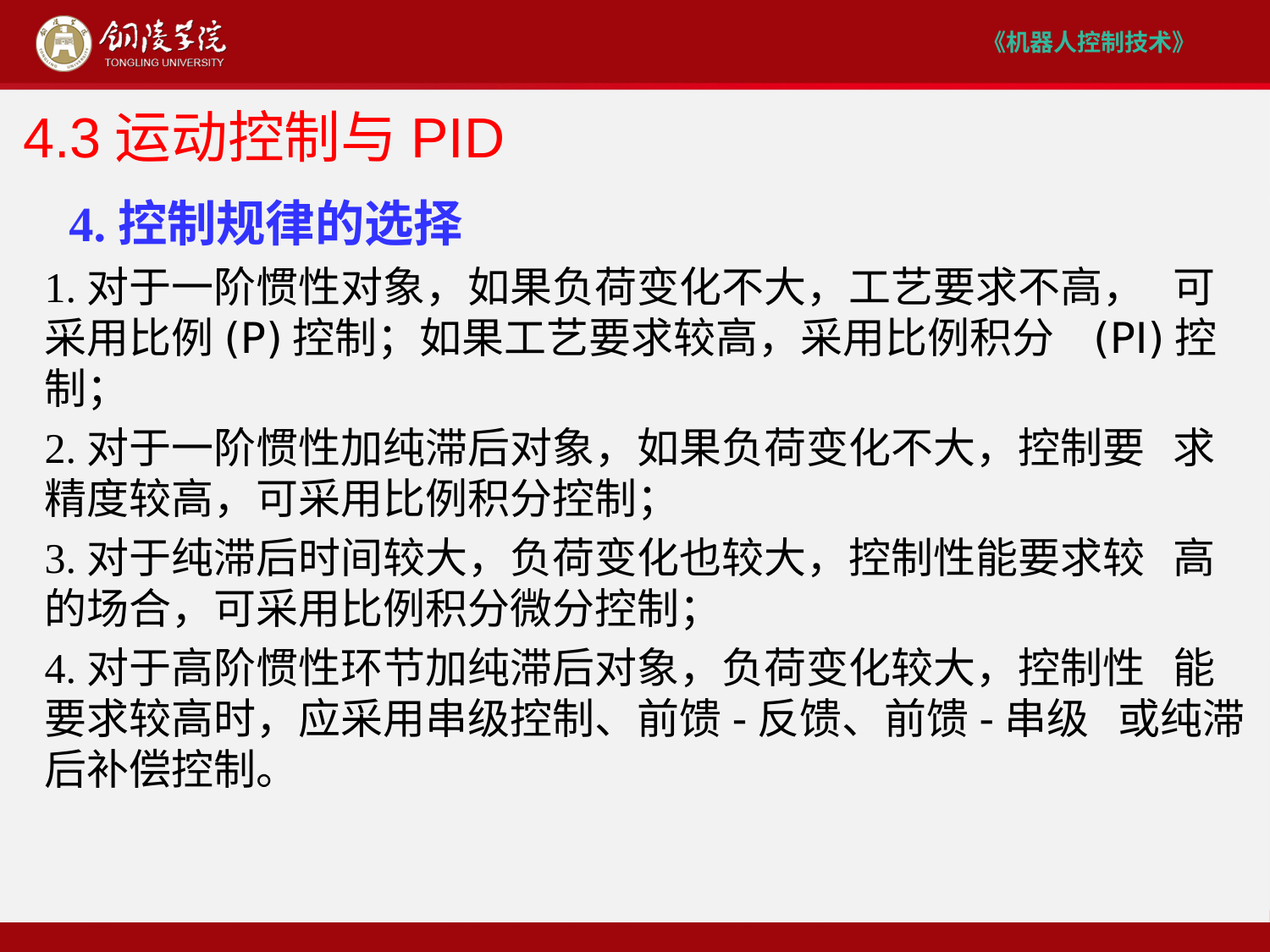

# 4.3运动控制与PID
  4.控制规律的选择
1.对于一阶惯性对象，如果负荷变化不大，工艺要求不高，   可采用比例(P)控制；如果工艺要求较高，采用比例积分   (PI)控制；
2.对于一阶惯性加纯滞后对象，如果负荷变化不大，控制要   求精度较高，可采用比例积分控制；
3.对于纯滞后时间较大，负荷变化也较大，控制性能要求较   高的场合，可采用比例积分微分控制；
4.对于高阶惯性环节加纯滞后对象，负荷变化较大，控制性   能要求较高时，应采用串级控制、前馈-反馈、前馈-串级   或纯滞后补偿控制。